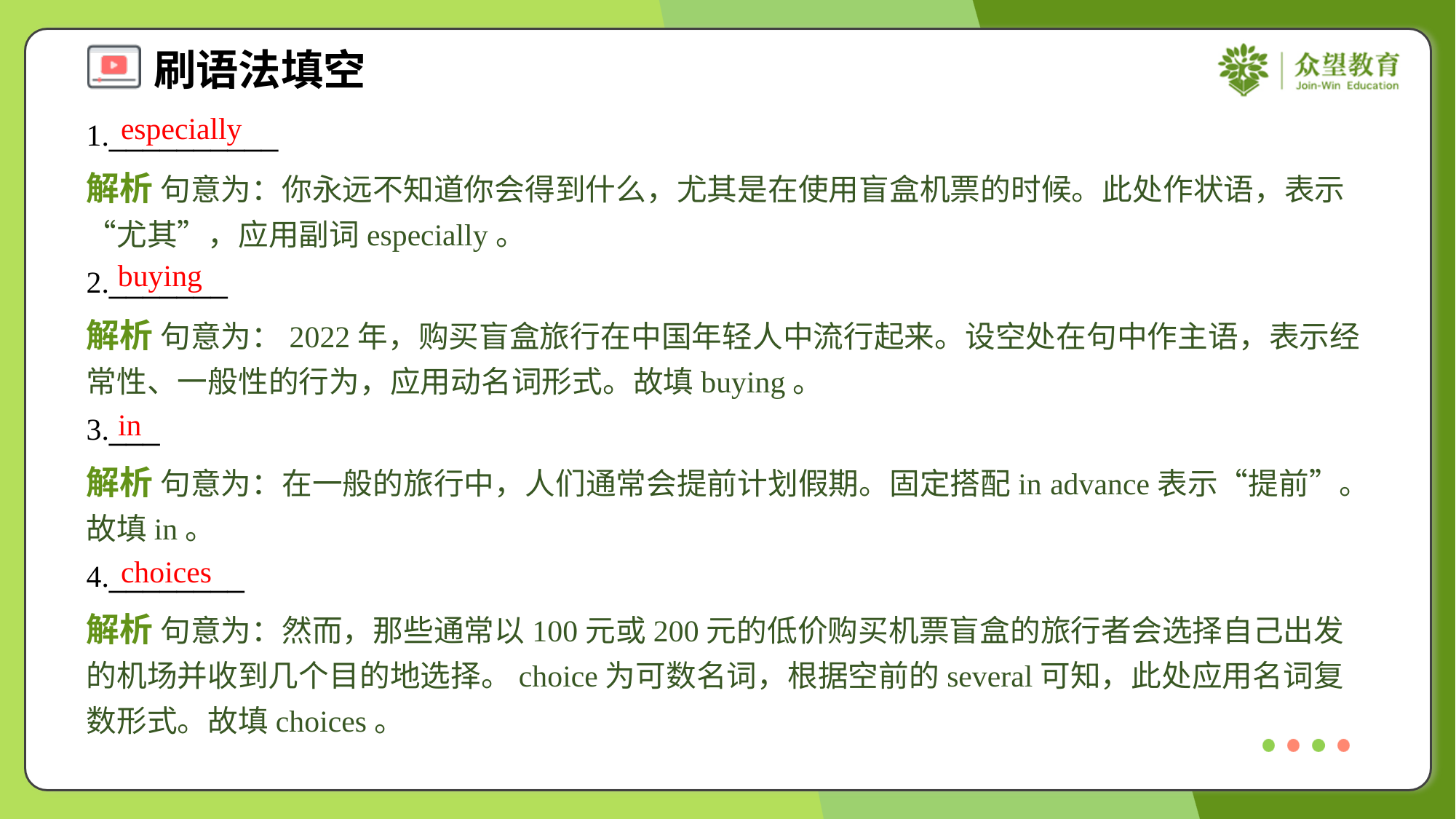

especially
1.__________
解析 句意为：你永远不知道你会得到什么，尤其是在使用盲盒机票的时候。此处作状语，表示“尤其”，应用副词especially。
buying
2._______
解析 句意为：2022年，购买盲盒旅行在中国年轻人中流行起来。设空处在句中作主语，表示经常性、一般性的行为，应用动名词形式。故填buying。
in
3.___
解析 句意为：在一般的旅行中，人们通常会提前计划假期。固定搭配in advance表示“提前”。故填in。
choices
4.________
解析 句意为：然而，那些通常以100元或200元的低价购买机票盲盒的旅行者会选择自己出发的机场并收到几个目的地选择。choice为可数名词，根据空前的several可知，此处应用名词复数形式。故填choices。